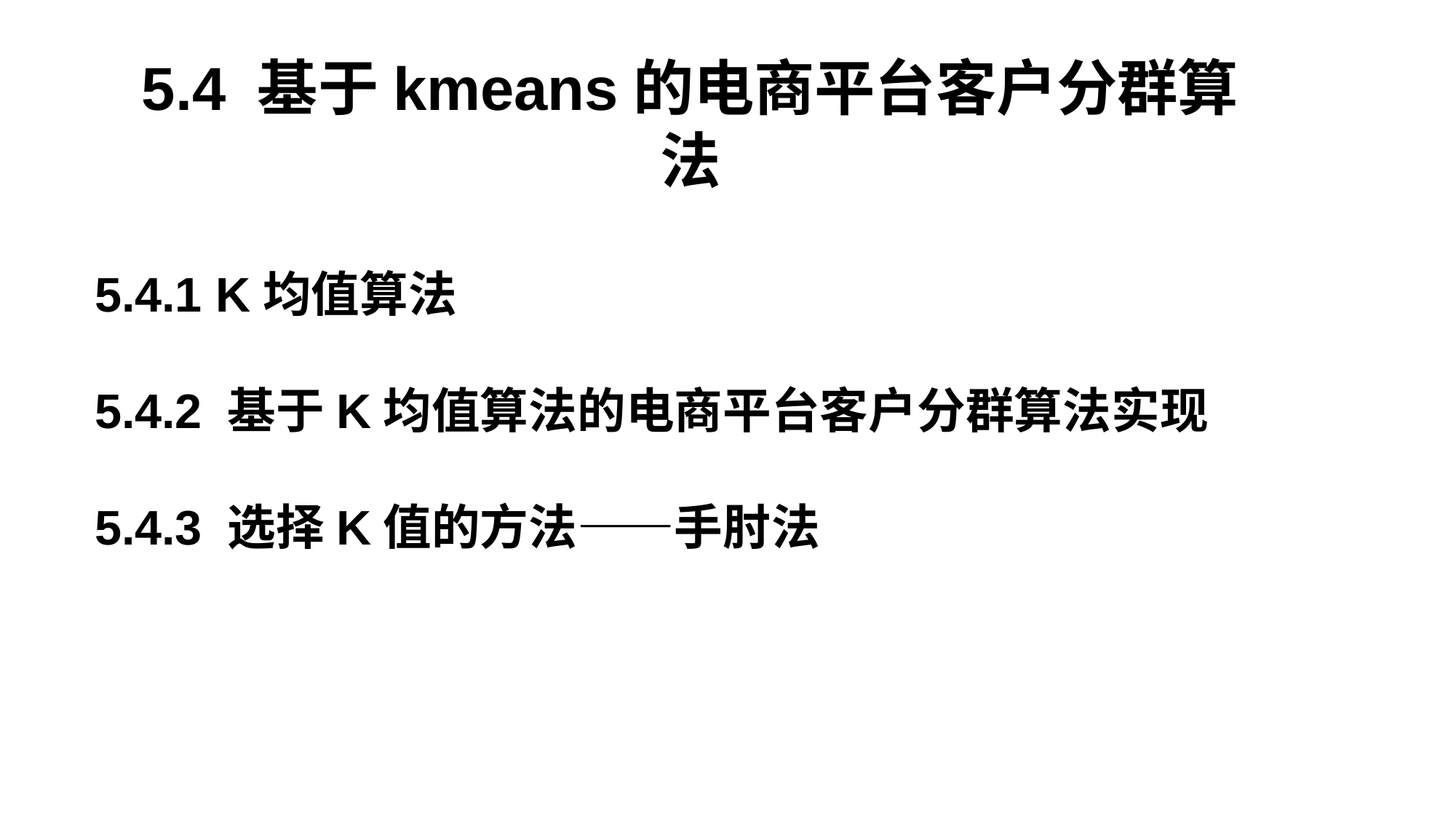

5.4 基于kmeans的电商平台客户分群算法
5.4.1 K均值算法

5.4.2 基于K均值算法的电商平台客户分群算法实现

5.4.3 选择K值的方法——手肘法